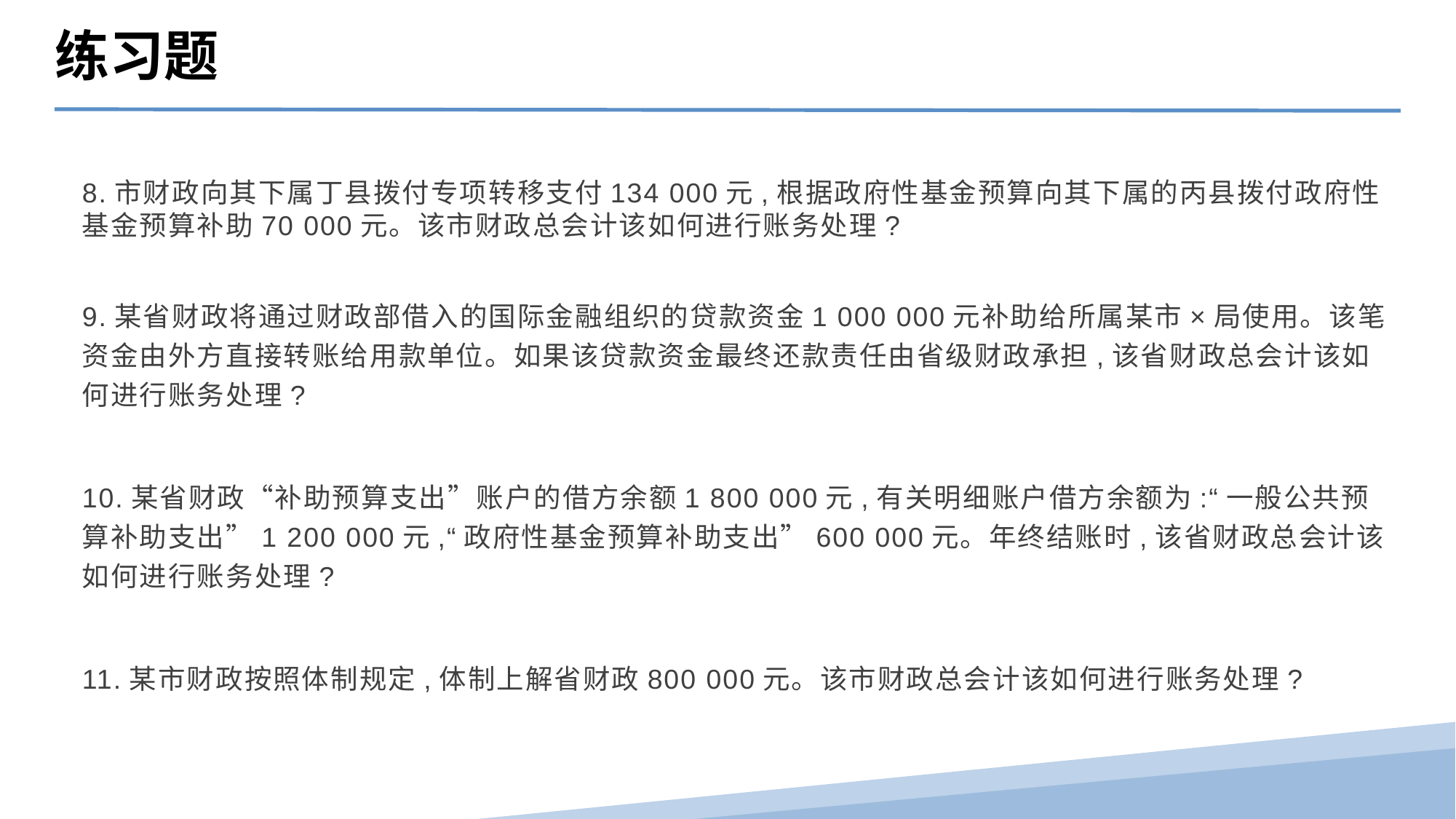

练习题
8.市财政向其下属丁县拨付专项转移支付134 000元,根据政府性基金预算向其下属的丙县拨付政府性基金预算补助70 000元。该市财政总会计该如何进行账务处理?

9.某省财政将通过财政部借入的国际金融组织的贷款资金1 000 000元补助给所属某市×局使用。该笔资金由外方直接转账给用款单位。如果该贷款资金最终还款责任由省级财政承担,该省财政总会计该如何进行账务处理?

10.某省财政“补助预算支出”账户的借方余额1 800 000元,有关明细账户借方余额为:“一般公共预算补助支出”1 200 000元,“政府性基金预算补助支出”600 000元。年终结账时,该省财政总会计该如何进行账务处理?

11.某市财政按照体制规定,体制上解省财政800 000元。该市财政总会计该如何进行账务处理?